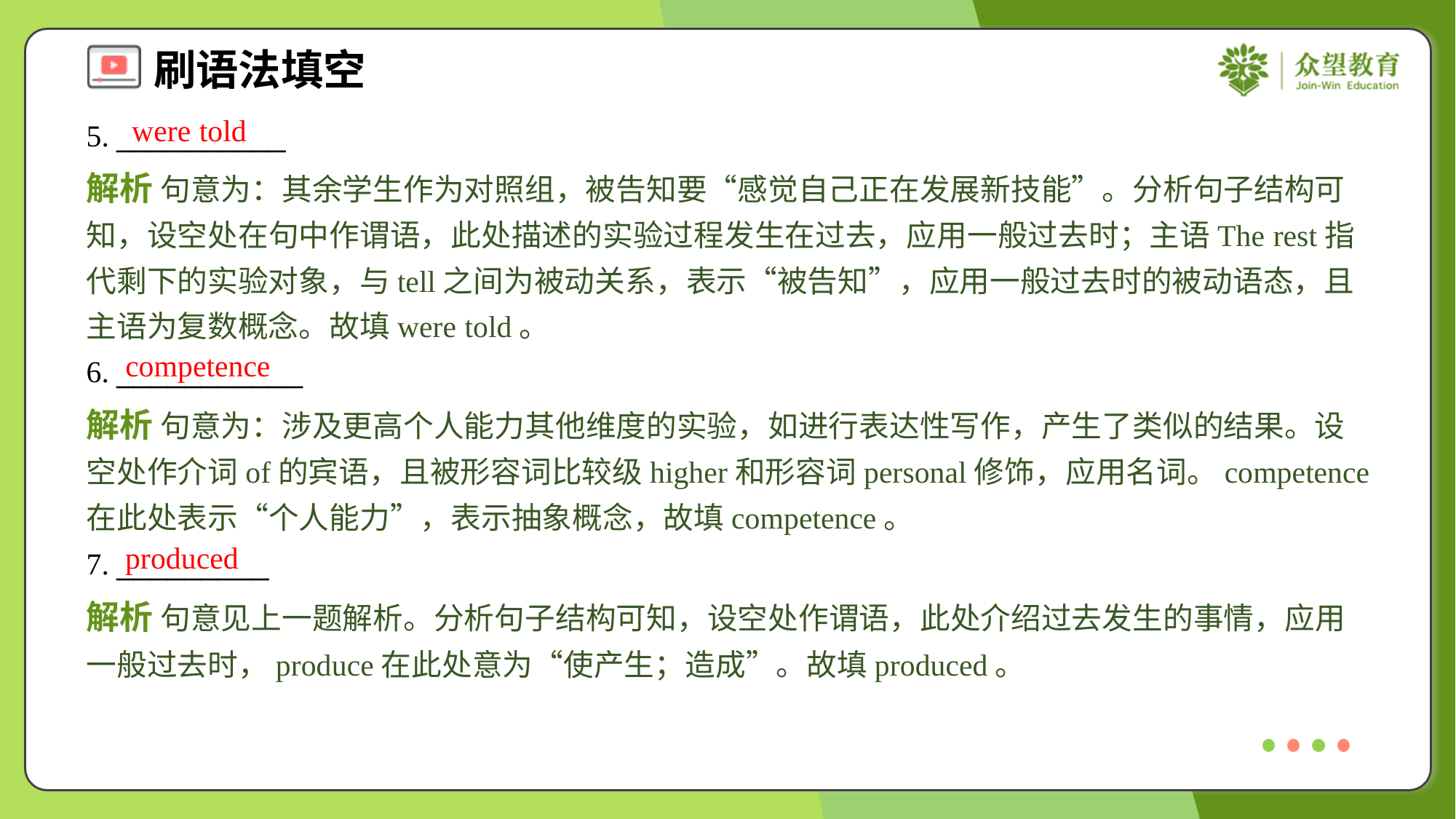

were told
5. __________
解析 句意为：其余学生作为对照组，被告知要“感觉自己正在发展新技能”。分析句子结构可知，设空处在句中作谓语，此处描述的实验过程发生在过去，应用一般过去时；主语The rest指代剩下的实验对象，与tell之间为被动关系，表示“被告知”，应用一般过去时的被动语态，且主语为复数概念。故填were told。
competence
6. ___________
解析 句意为：涉及更高个人能力其他维度的实验，如进行表达性写作，产生了类似的结果。设空处作介词of的宾语，且被形容词比较级higher和形容词personal修饰，应用名词。competence在此处表示“个人能力”，表示抽象概念，故填competence。
produced
7. _________
解析 句意见上一题解析。分析句子结构可知，设空处作谓语，此处介绍过去发生的事情，应用一般过去时，produce在此处意为“使产生；造成”。故填produced。